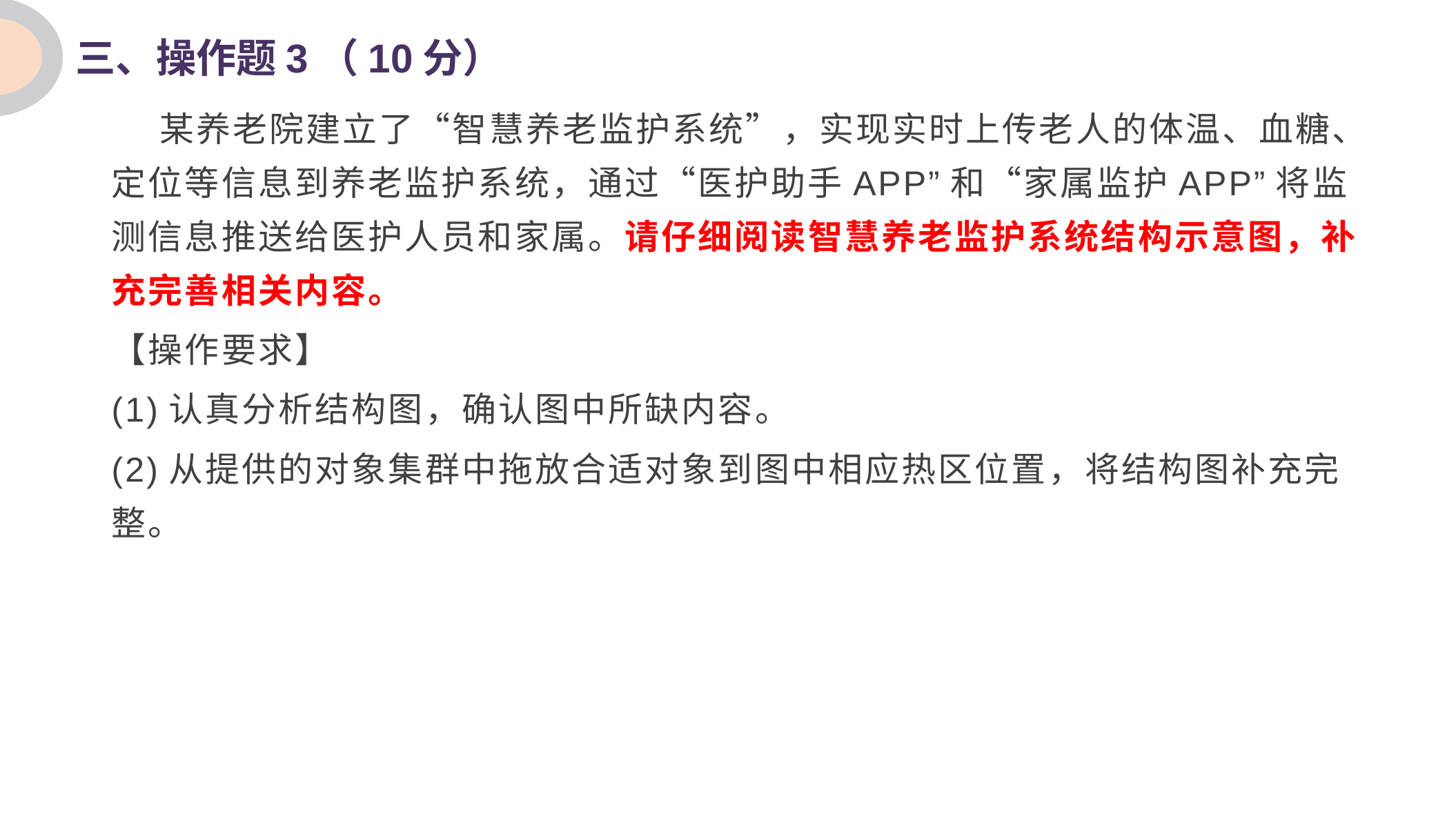

三、操作题3（10分）

    某养老院建立了“智慧养老监护系统”，实现实时上传老人的体温、血糖、定位等信息到养老监护系统，通过“医护助手APP”和“家属监护APP”将监测信息推送给医护人员和家属。请仔细阅读智慧养老监护系统结构示意图，补充完善相关内容。
【操作要求】
(1)认真分析结构图，确认图中所缺内容。
(2)从提供的对象集群中拖放合适对象到图中相应热区位置，将结构图补充完整。